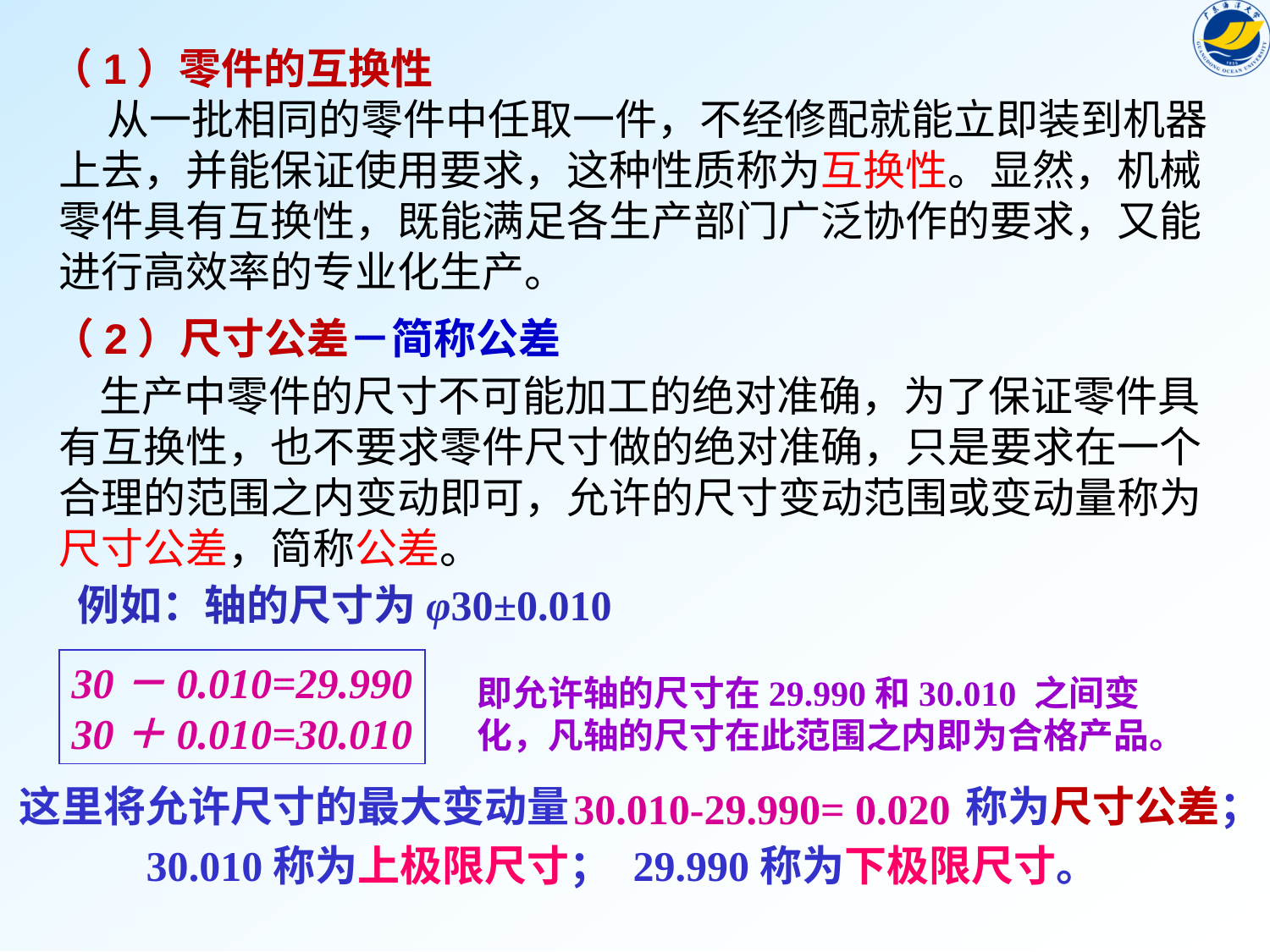

（1）零件的互换性
    从一批相同的零件中任取一件，不经修配就能立即装到机器上去，并能保证使用要求，这种性质称为互换性。显然，机械零件具有互换性，既能满足各生产部门广泛协作的要求，又能进行高效率的专业化生产。
（2）尺寸公差－简称公差
    生产中零件的尺寸不可能加工的绝对准确，为了保证零件具有互换性，也不要求零件尺寸做的绝对准确，只是要求在一个合理的范围之内变动即可，允许的尺寸变动范围或变动量称为尺寸公差，简称公差。
例如：轴的尺寸为φ30±0.010
30－0.010=29.990
30＋0.010=30.010
即允许轴的尺寸在29.990和30.010 之间变化，凡轴的尺寸在此范围之内即为合格产品。
这里将允许尺寸的最大变动量
称为尺寸公差；
30.010-29.990= 0.020
30.010称为上极限尺寸；
29.990称为下极限尺寸。